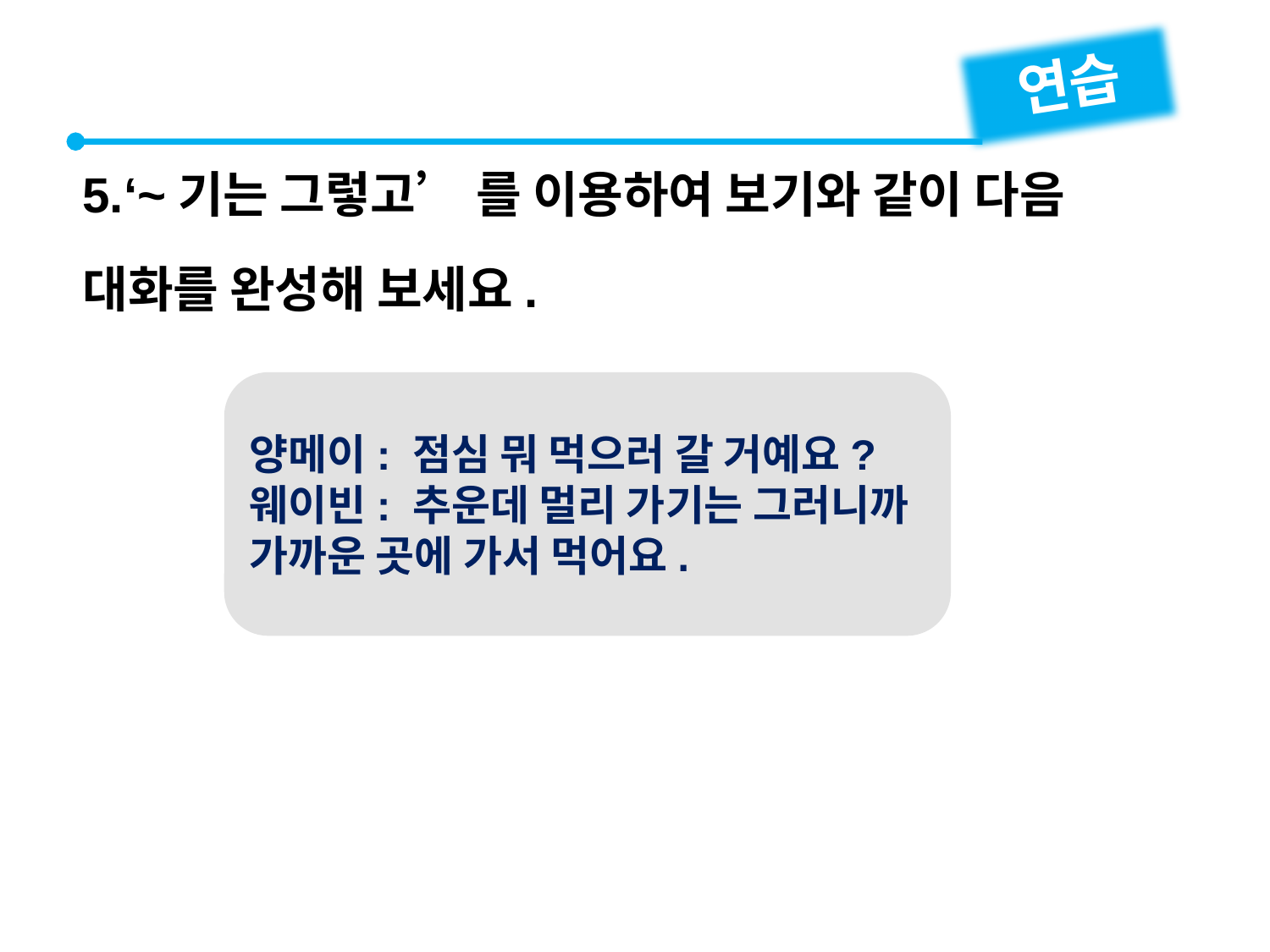

연습
5.‘~기는 그렇고’ 를 이용하여 보기와 같이 다음 대화를 완성해 보세요.
양메이: 점심 뭐 먹으러 갈 거예요?
웨이빈: 추운데 멀리 가기는 그러니까 가까운 곳에 가서 먹어요.